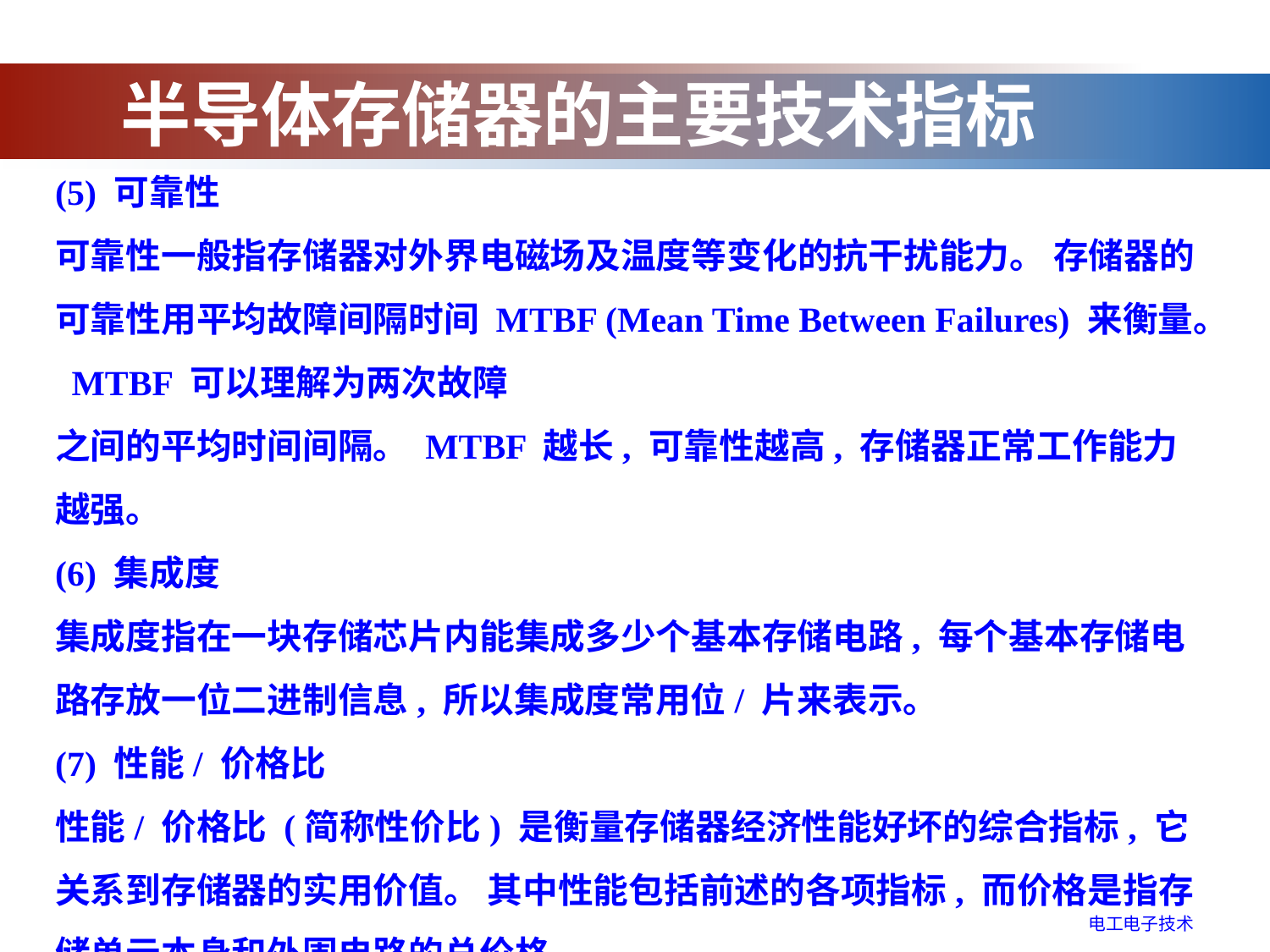

半导体存储器的主要技术指标
(5) 可靠性
可靠性一般指存储器对外界电磁场及温度等变化的抗干扰能力。 存储器的可靠性用平均故障间隔时间 MTBF (Mean Time Between Failures) 来衡量。 MTBF 可以理解为两次故障
之间的平均时间间隔。 MTBF 越长, 可靠性越高, 存储器正常工作能力越强。
(6) 集成度
集成度指在一块存储芯片内能集成多少个基本存储电路, 每个基本存储电路存放一位二进制信息, 所以集成度常用位/ 片来表示。
(7) 性能/ 价格比
性能/ 价格比 (简称性价比) 是衡量存储器经济性能好坏的综合指标, 它关系到存储器的实用价值。 其中性能包括前述的各项指标, 而价格是指存储单元本身和外围电路的总价格。
电工电子技术